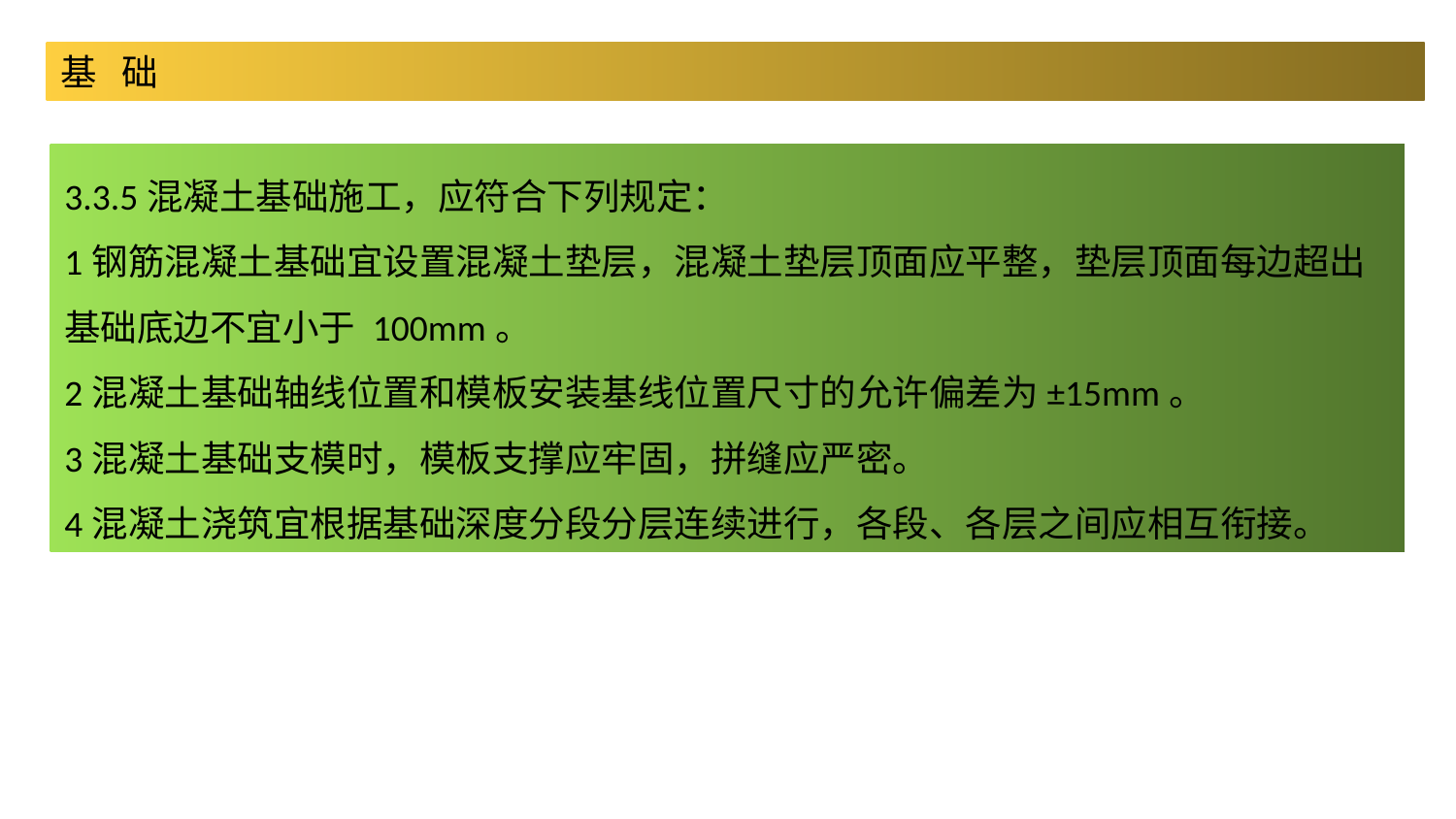

基   础
3.3.5混凝土基础施工，应符合下列规定：
1钢筋混凝土基础宜设置混凝土垫层，混凝土垫层顶面应平整，垫层顶面每边超出基础底边不宜小于 100mm。
2混凝土基础轴线位置和模板安装基线位置尺寸的允许偏差为±15mm。
3混凝土基础支模时，模板支撑应牢固，拼缝应严密。
4混凝土浇筑宜根据基础深度分段分层连续进行，各段、各层之间应相互衔接。